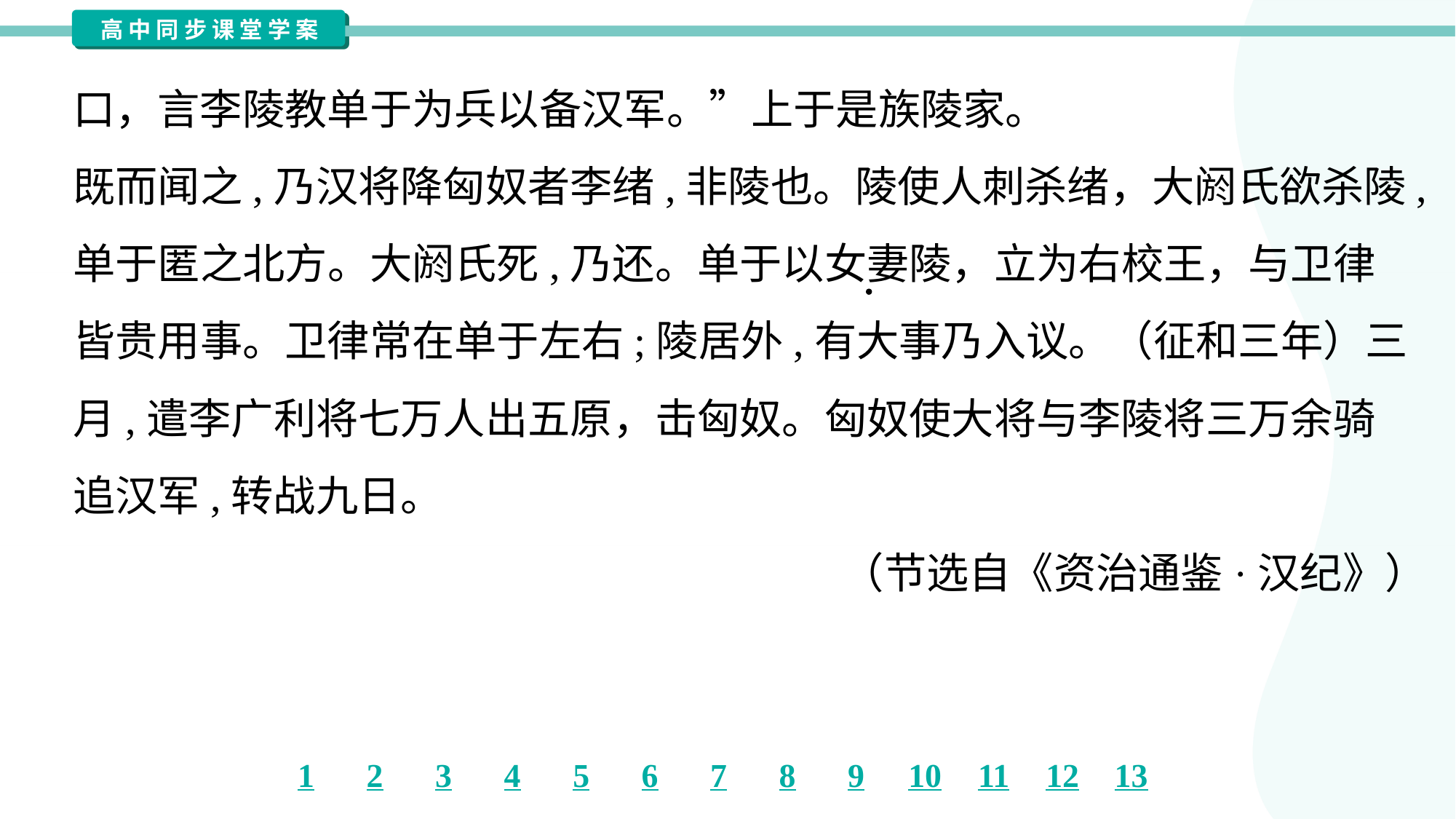

口，言李陵教单于为兵以备汉军。”上于是族陵家。
既而闻之,乃汉将降匈奴者李绪,非陵也。陵使人刺杀绪，大阏氏欲杀陵,
单于匿之北方。大阏氏死,乃还。单于以女妻陵，立为右校王，与卫律
皆贵用事。卫律常在单于左右;陵居外,有大事乃入议。（征和三年）三
月,遣李广利将七万人出五原，击匈奴。匈奴使大将与李陵将三万余骑
追汉军,转战九日。
（节选自《资治通鉴·汉纪》）